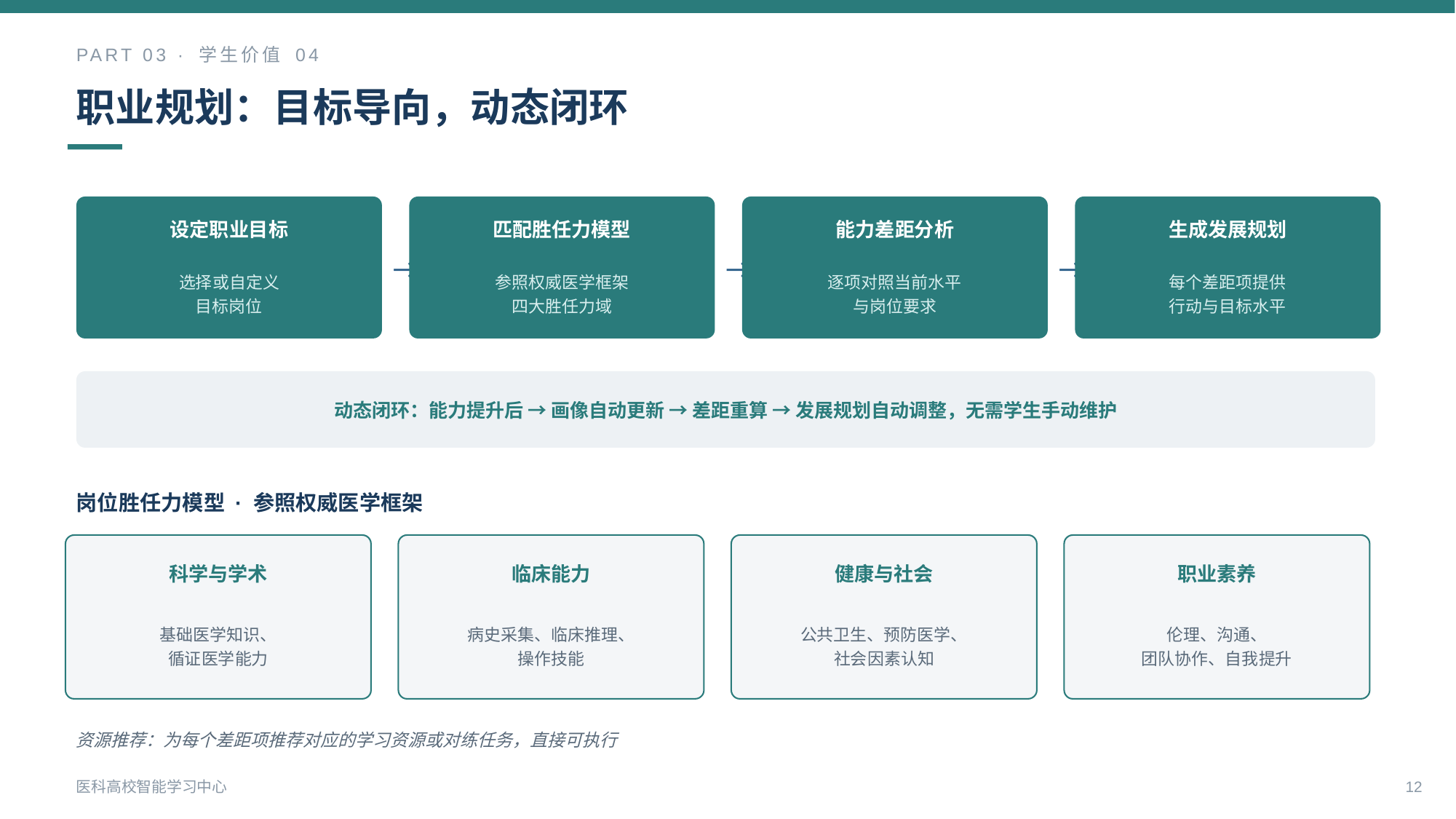

PART 03 · 学生价值 04
职业规划：目标导向，动态闭环

→

→

→

设定职业目标
匹配胜任力模型
能力差距分析
生成发展规划
选择或自定义
目标岗位
参照权威医学框架
四大胜任力域
逐项对照当前水平
与岗位要求
每个差距项提供
行动与目标水平

动态闭环：能力提升后 → 画像自动更新 → 差距重算 → 发展规划自动调整，无需学生手动维护
岗位胜任力模型 · 参照权威医学框架

科学与学术
临床能力
健康与社会
职业素养
基础医学知识、
循证医学能力
病史采集、临床推理、
操作技能
公共卫生、预防医学、
社会因素认知
伦理、沟通、
团队协作、自我提升
资源推荐：为每个差距项推荐对应的学习资源或对练任务，直接可执行
医科高校智能学习中心
12